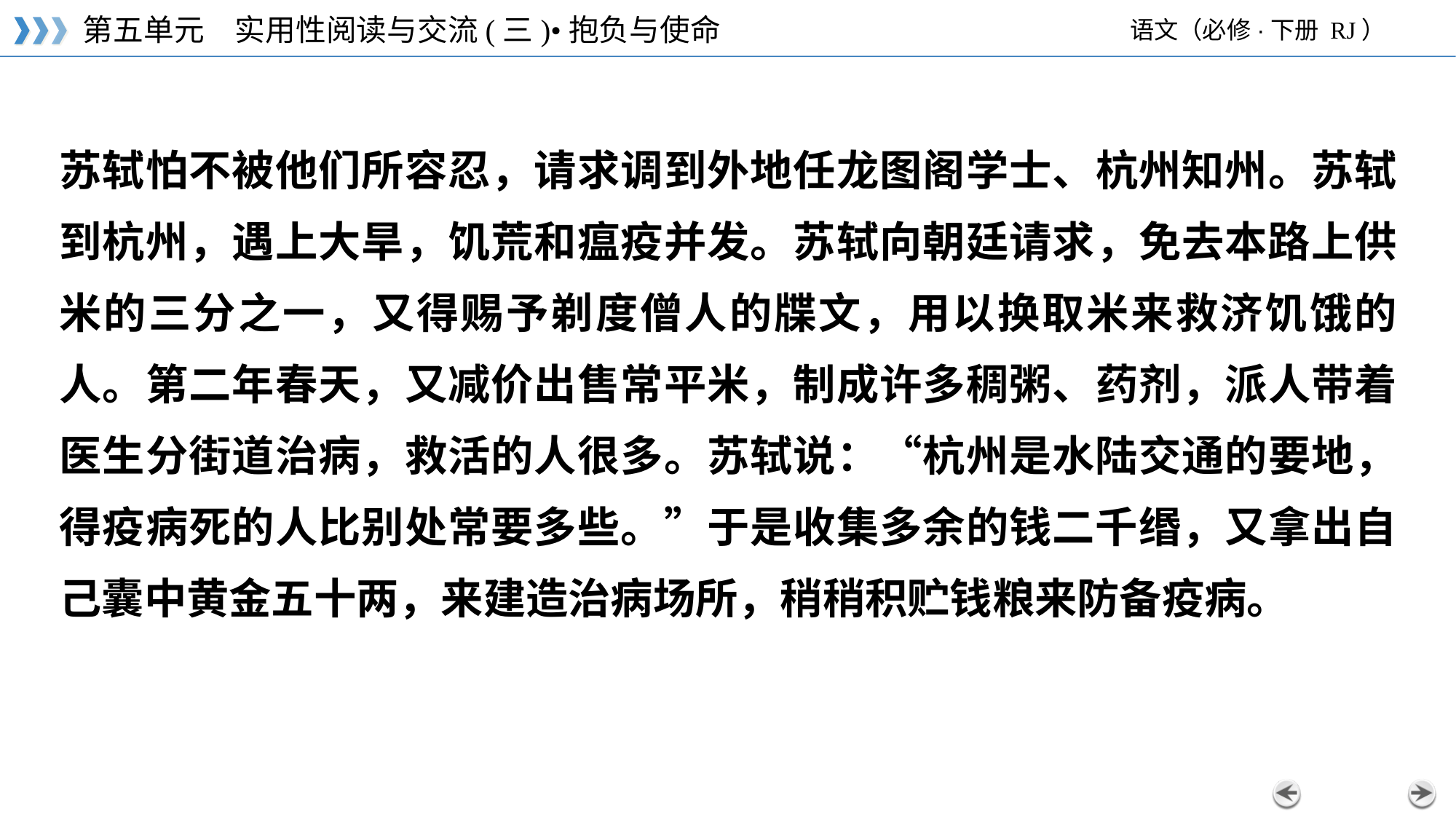

苏轼怕不被他们所容忍，请求调到外地任龙图阁学士、杭州知州。苏轼到杭州，遇上大旱，饥荒和瘟疫并发。苏轼向朝廷请求，免去本路上供米的三分之一，又得赐予剃度僧人的牒文，用以换取米来救济饥饿的人。第二年春天，又减价出售常平米，制成许多稠粥、药剂，派人带着医生分街道治病，救活的人很多。苏轼说：“杭州是水陆交通的要地，得疫病死的人比别处常要多些。”于是收集多余的钱二千缗，又拿出自己囊中黄金五十两，来建造治病场所，稍稍积贮钱粮来防备疫病。